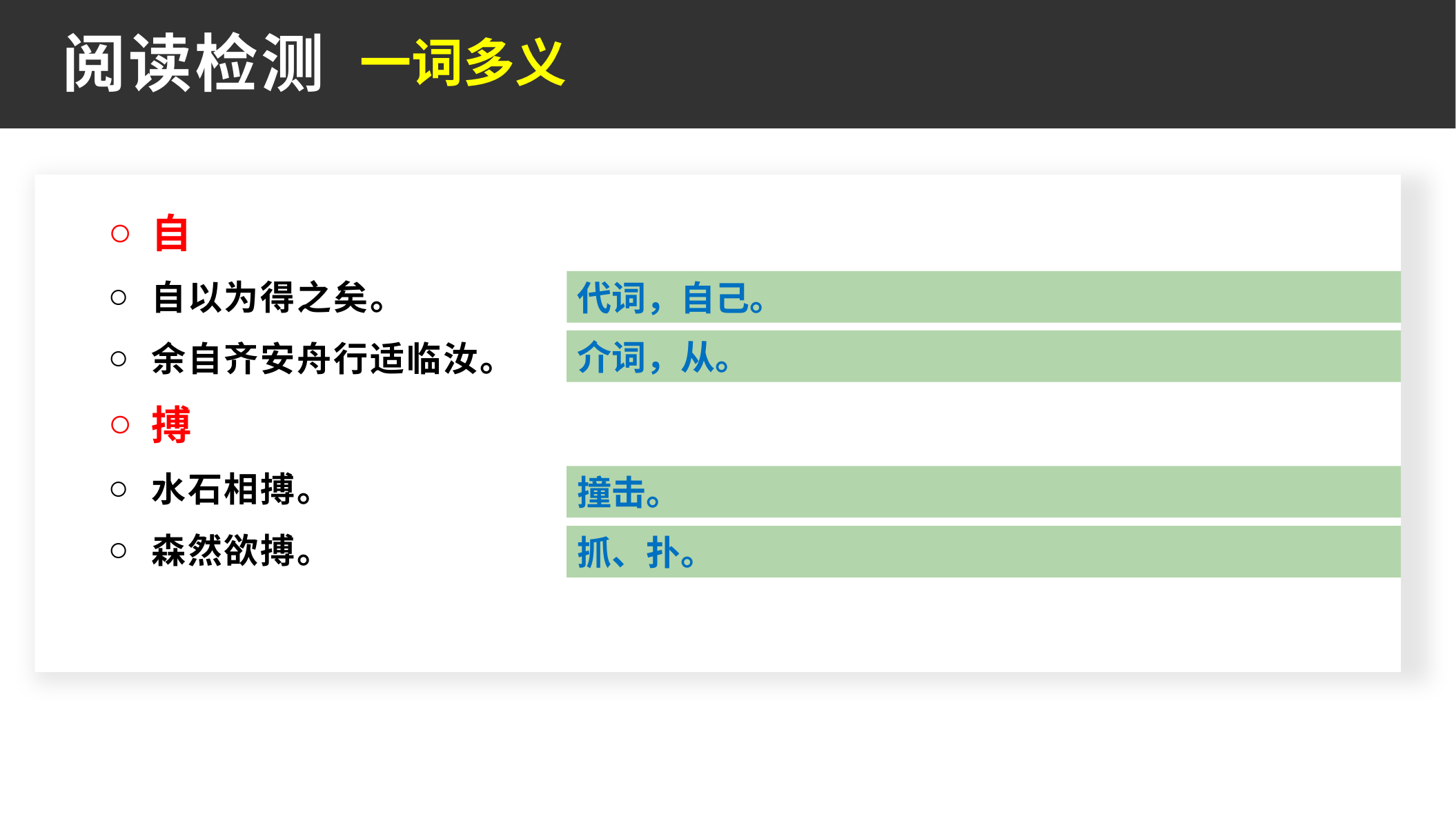

一词多义
阅读检测

自
自以为得之矣。
余自齐安舟行适临汝。
搏
水石相搏。
森然欲搏。

代词，自己。
介词，从。
撞击。
抓、扑。